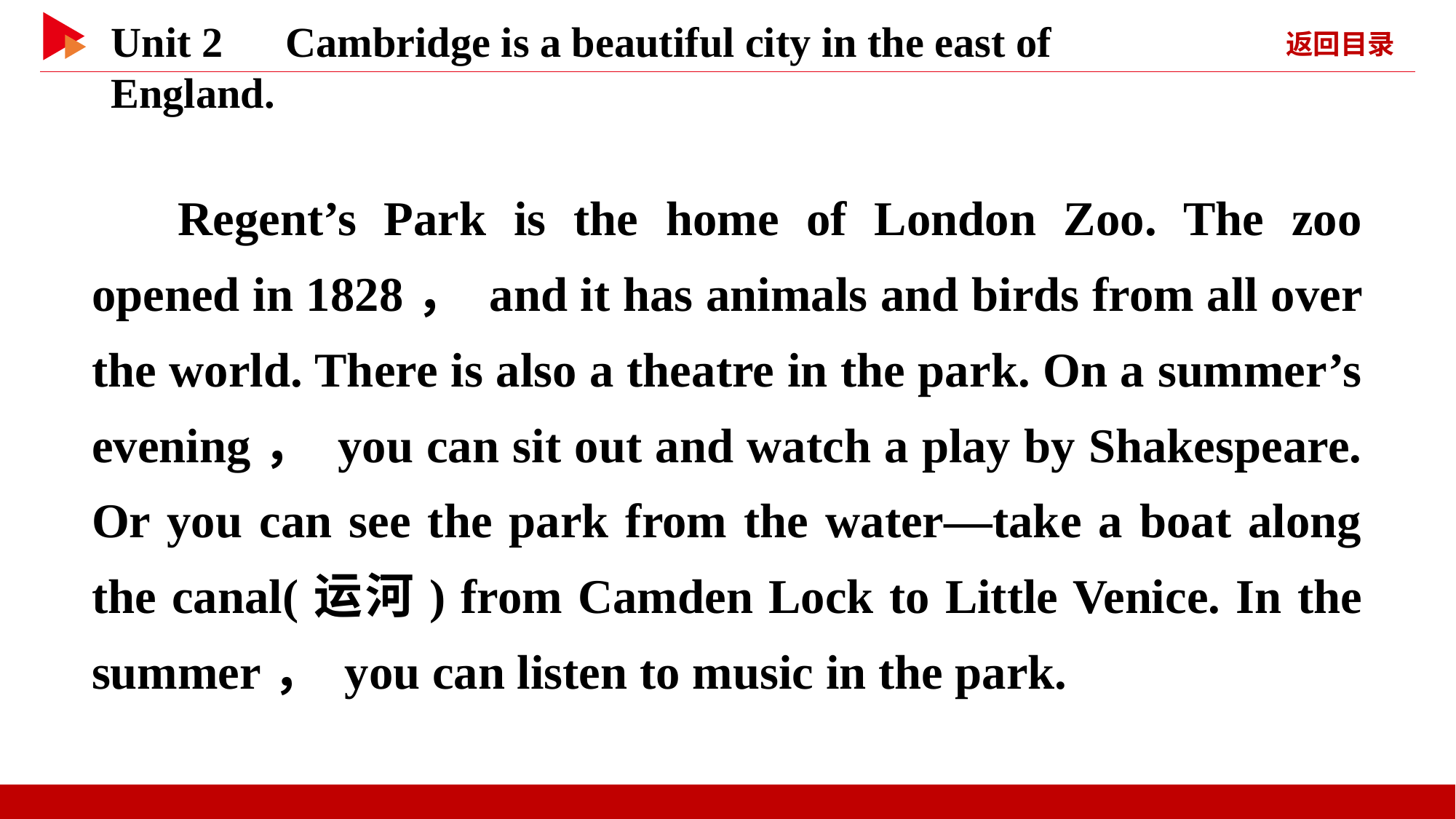

Regent’s Park is the home of London Zoo. The zoo opened in 1828， and it has animals and birds from all over the world. There is also a theatre in the park. On a summer’s evening， you can sit out and watch a play by Shakespeare. Or you can see the park from the water—take a boat along the canal(运河) from Camden Lock to Little Venice. In the summer， you can listen to music in the park.